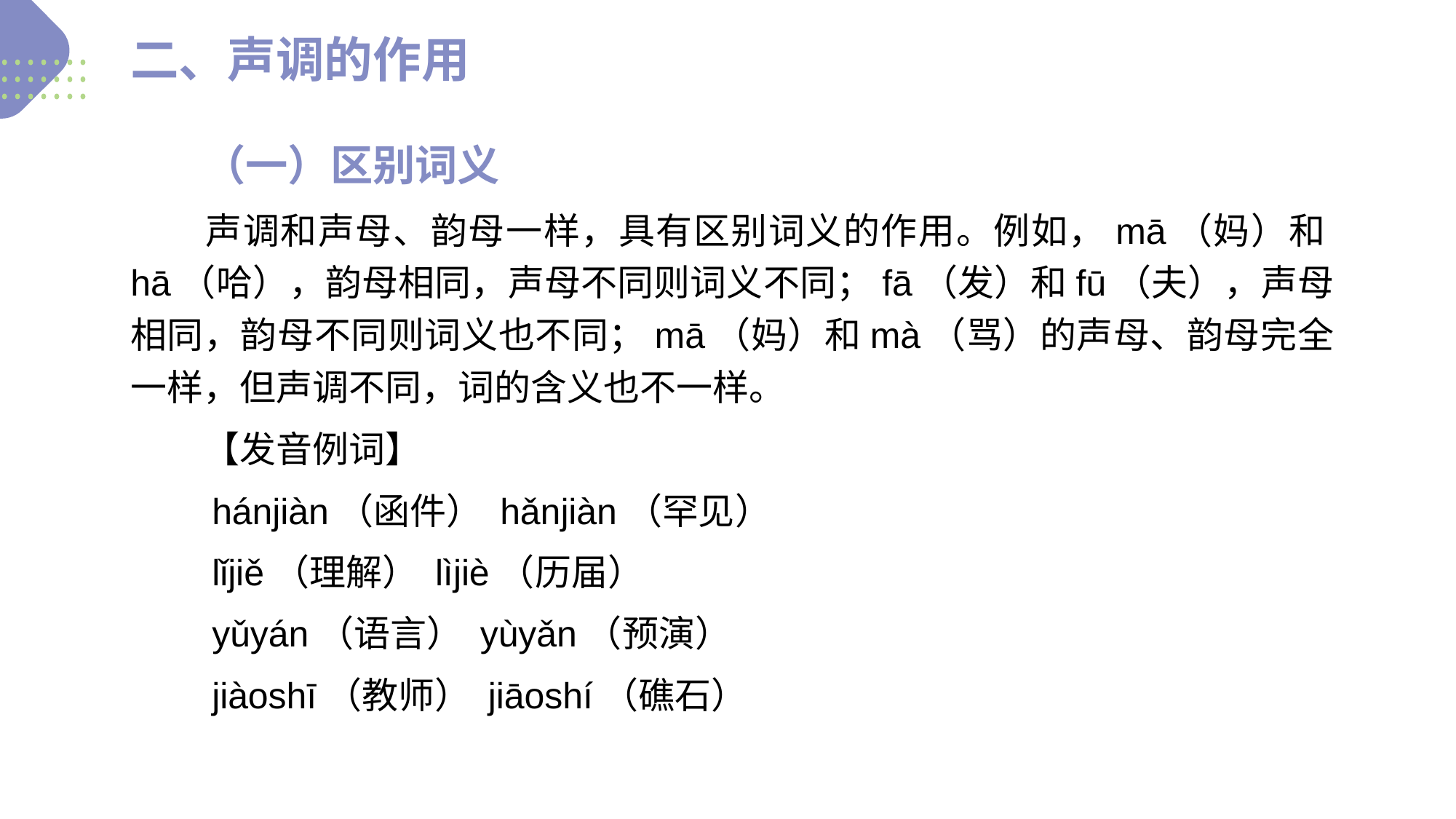

二、声调的作用

　　（一）区别词义
　　声调和声母、韵母一样，具有区别词义的作用。例如，mā（妈）和hā（哈），韵母相同，声母不同则词义不同；fā（发）和fū（夫），声母相同，韵母不同则词义也不同；mā（妈）和mà（骂）的声母、韵母完全一样，但声调不同，词的含义也不一样。
　　【发音例词】
　　hánjiàn（函件） hǎnjiàn（罕见）
　　lǐjiě（理解） lìjiè（历届）
　　yǔyán（语言） yùyǎn（预演）
　　jiàoshī（教师） jiāoshí（礁石）